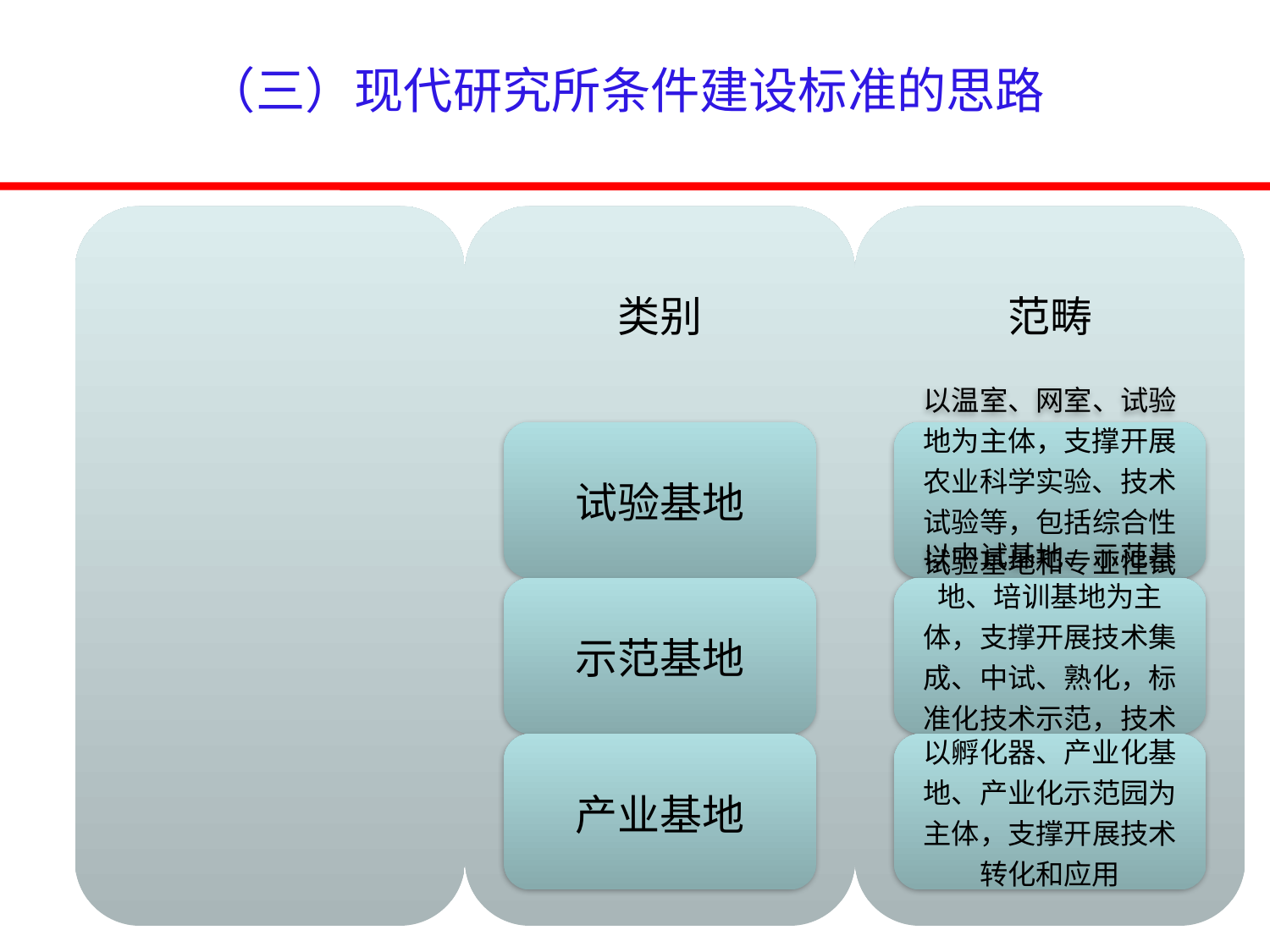

（三）现代研究所条件建设标准的思路

试
验
示
范
基
地
建
设
试验基地
示范基地
范畴
类别
产业基地